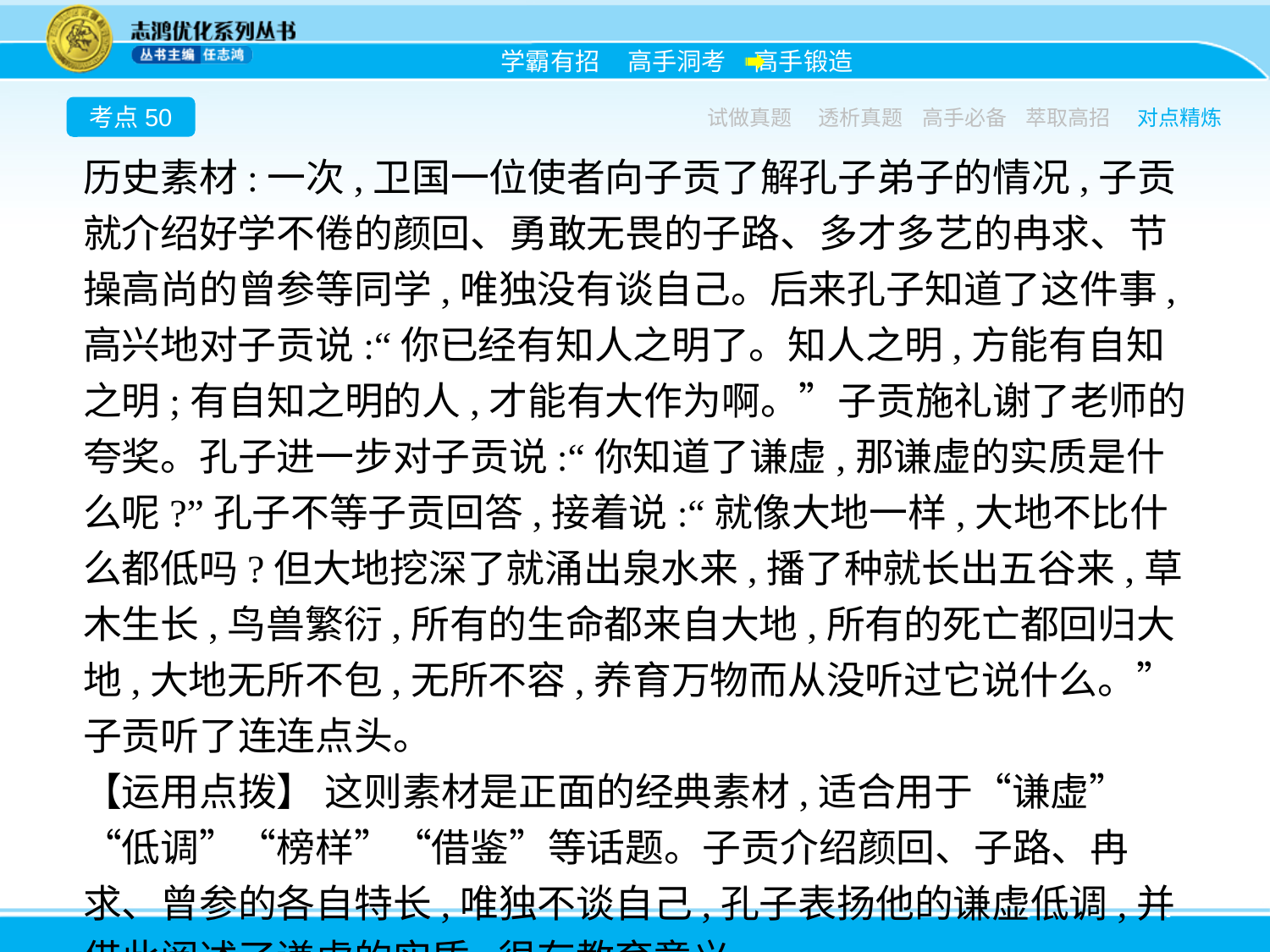

考点50
试做真题
透析真题
高手必备
萃取高招
对点精炼
历史素材:一次,卫国一位使者向子贡了解孔子弟子的情况,子贡就介绍好学不倦的颜回、勇敢无畏的子路、多才多艺的冉求、节操高尚的曾参等同学,唯独没有谈自己。后来孔子知道了这件事,高兴地对子贡说:“你已经有知人之明了。知人之明,方能有自知之明;有自知之明的人,才能有大作为啊。”子贡施礼谢了老师的夸奖。孔子进一步对子贡说:“你知道了谦虚,那谦虚的实质是什么呢?”孔子不等子贡回答,接着说:“就像大地一样,大地不比什么都低吗?但大地挖深了就涌出泉水来,播了种就长出五谷来,草木生长,鸟兽繁衍,所有的生命都来自大地,所有的死亡都回归大地,大地无所不包,无所不容,养育万物而从没听过它说什么。”子贡听了连连点头。
【运用点拨】 这则素材是正面的经典素材,适合用于“谦虚”“低调”“榜样”“借鉴”等话题。子贡介绍颜回、子路、冉求、曾参的各自特长,唯独不谈自己,孔子表扬他的谦虚低调,并借此阐述了谦虚的实质,很有教育意义。